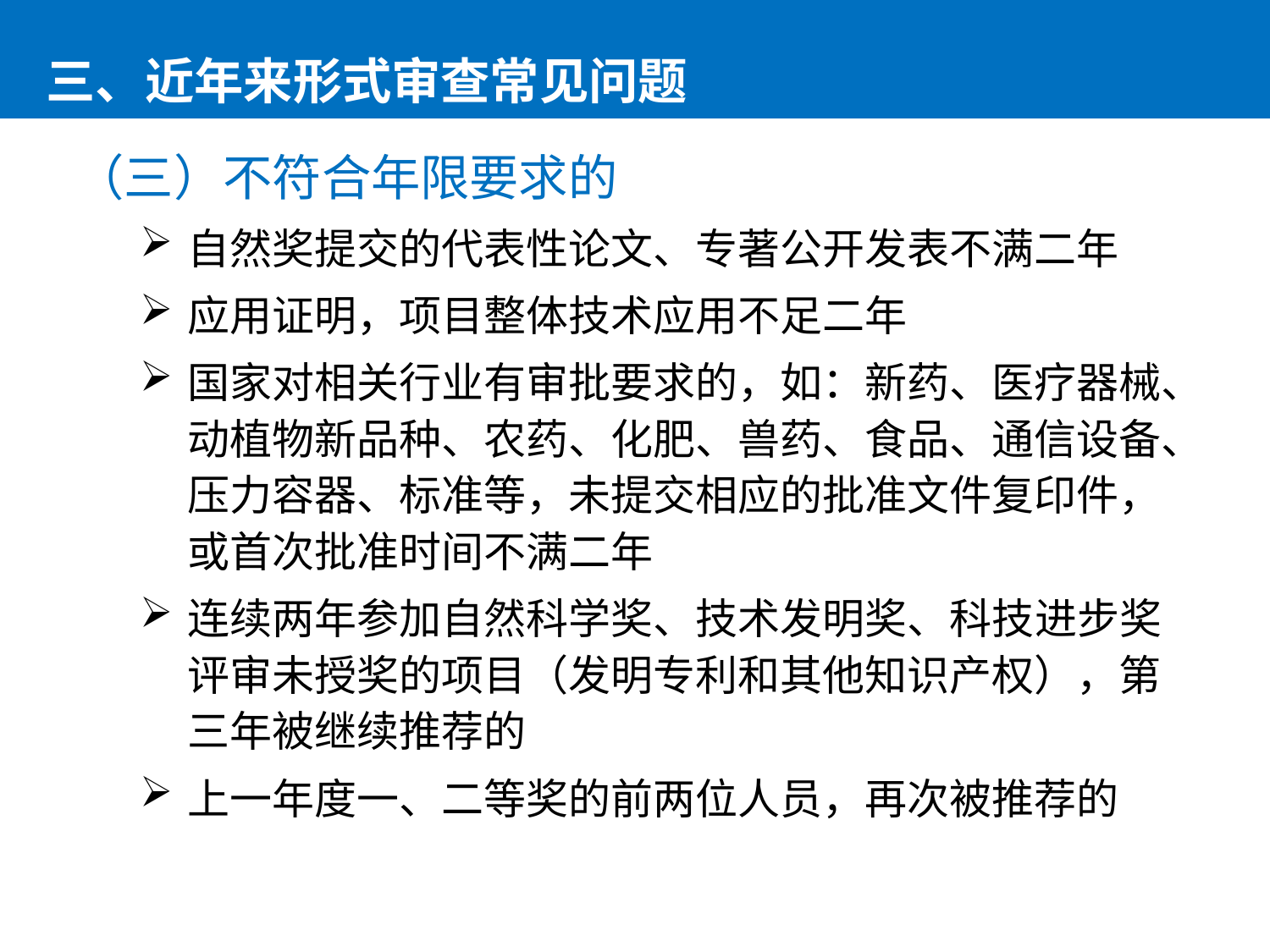

三、近年来形式审查常见问题
（三）不符合年限要求的
自然奖提交的代表性论文、专著公开发表不满二年
应用证明，项目整体技术应用不足二年
国家对相关行业有审批要求的，如：新药、医疗器械、动植物新品种、农药、化肥、兽药、食品、通信设备、压力容器、标准等，未提交相应的批准文件复印件，或首次批准时间不满二年
连续两年参加自然科学奖、技术发明奖、科技进步奖评审未授奖的项目（发明专利和其他知识产权），第三年被继续推荐的
上一年度一、二等奖的前两位人员，再次被推荐的